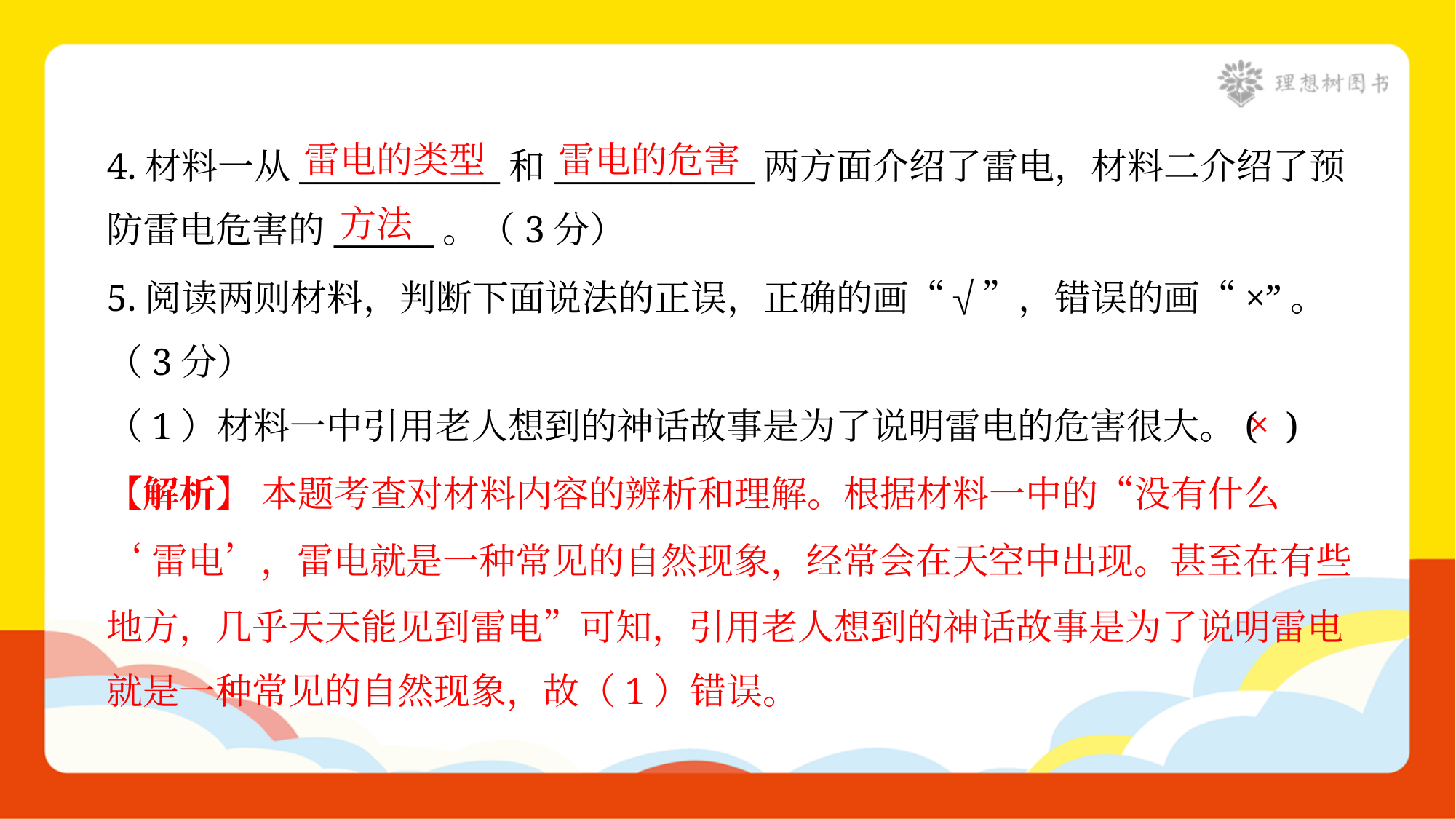

雷电的类型
雷电的危害
4.材料一从____________和____________两方面介绍了雷电，材料二介绍了预
防雷电危害的______。（3分）
方法
5.阅读两则材料，判断下面说法的正误，正确的画“√”，错误的画“×”。
（3分）
×
（1）材料一中引用老人想到的神话故事是为了说明雷电的危害很大。(   )
【解析】 本题考查对材料内容的辨析和理解。根据材料一中的“没有什么
‘雷电’，雷电就是一种常见的自然现象，经常会在天空中出现。甚至在有些
地方，几乎天天能见到雷电”可知，引用老人想到的神话故事是为了说明雷电
就是一种常见的自然现象，故（1）错误。